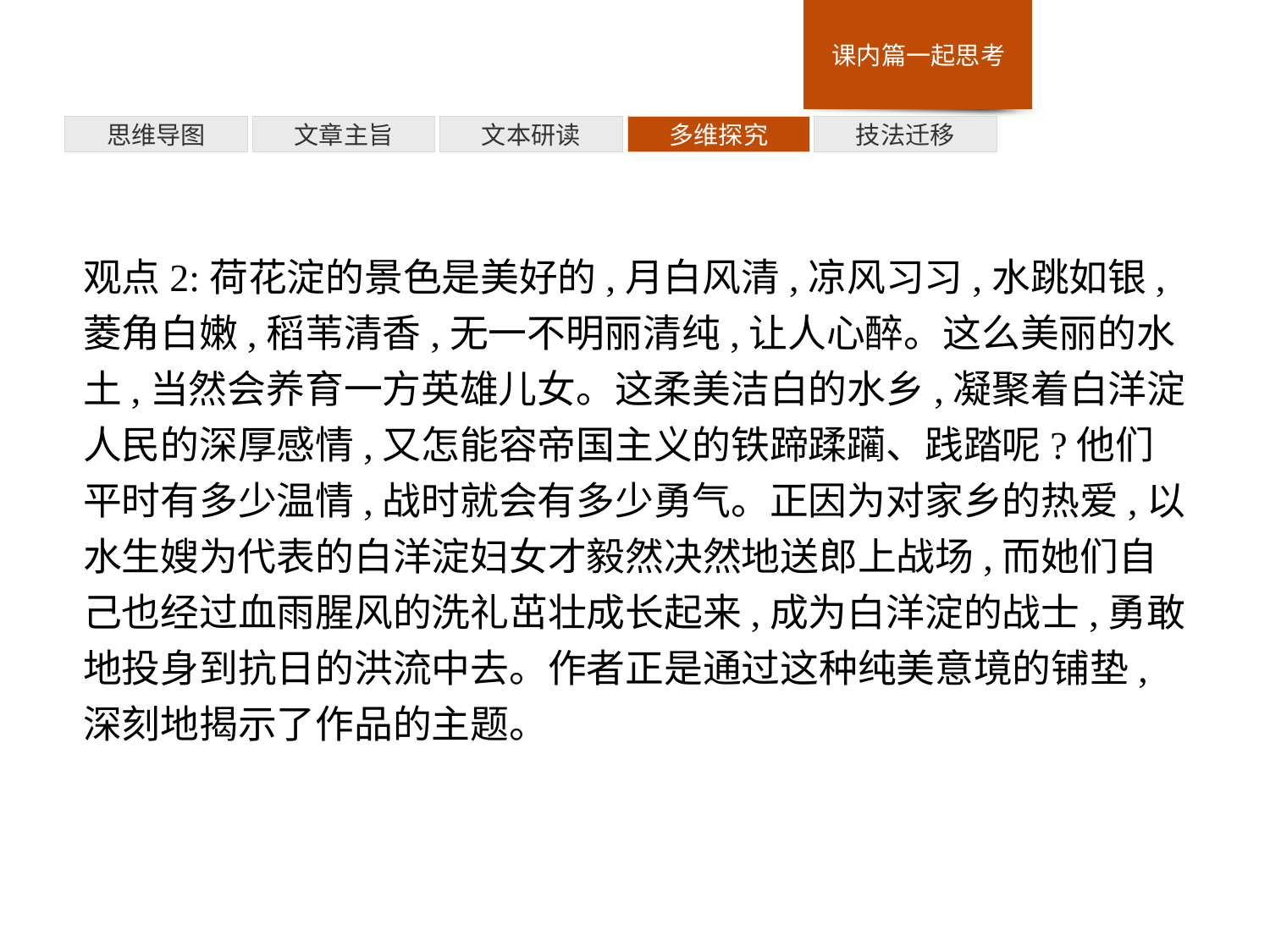

多维探究
思维导图
文章主旨
文本研读
技法迁移
观点2:荷花淀的景色是美好的,月白风清,凉风习习,水跳如银,菱角白嫩,稻苇清香,无一不明丽清纯,让人心醉。这么美丽的水土,当然会养育一方英雄儿女。这柔美洁白的水乡,凝聚着白洋淀人民的深厚感情,又怎能容帝国主义的铁蹄蹂躏、践踏呢?他们平时有多少温情,战时就会有多少勇气。正因为对家乡的热爱,以水生嫂为代表的白洋淀妇女才毅然决然地送郎上战场,而她们自己也经过血雨腥风的洗礼茁壮成长起来,成为白洋淀的战士,勇敢地投身到抗日的洪流中去。作者正是通过这种纯美意境的铺垫,深刻地揭示了作品的主题。